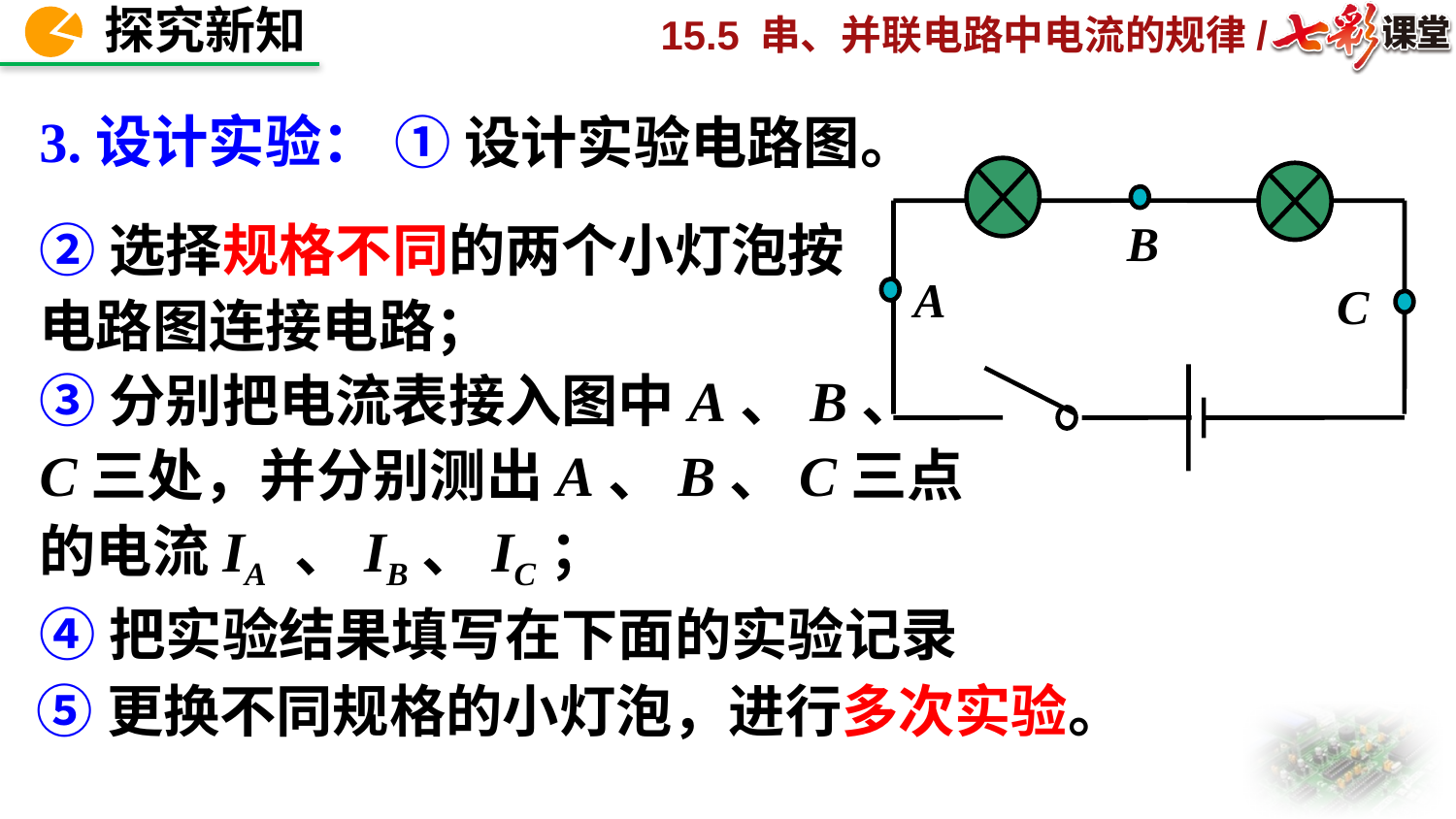

3.设计实验：
①设计实验电路图。

C
A

B

②选择规格不同的两个小灯泡按
电路图连接电路；
③分别把电流表接入图中A、B、
C三处，并分别测出A、B、C三点
的电流IA 、IB、IC；
④把实验结果填写在下面的实验记录中；
⑤更换不同规格的小灯泡，进行多次实验。